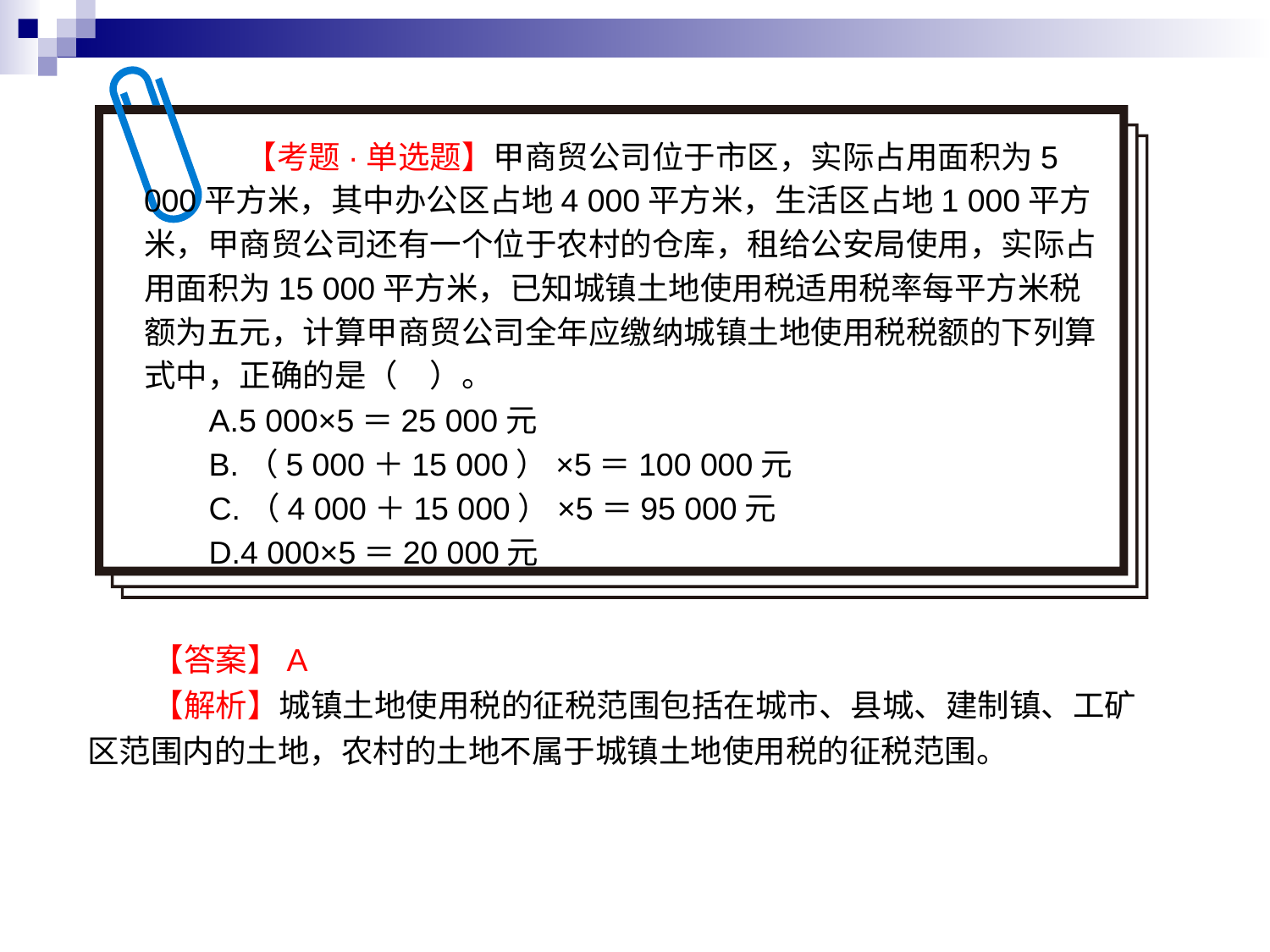

【考题·单选题】甲商贸公司位于市区，实际占用面积为5 000平方米，其中办公区占地4 000平方米，生活区占地1 000平方米，甲商贸公司还有一个位于农村的仓库，租给公安局使用，实际占用面积为15 000平方米，已知城镇土地使用税适用税率每平方米税额为五元，计算甲商贸公司全年应缴纳城镇土地使用税税额的下列算式中，正确的是（　）。
A.5 000×5＝25 000元
B.（5 000＋15 000）×5＝100 000元
C.（4 000＋15 000）×5＝95 000元
D.4 000×5＝20 000元
【答案】A
【解析】城镇土地使用税的征税范围包括在城市、县城、建制镇、工矿区范围内的土地，农村的土地不属于城镇土地使用税的征税范围。